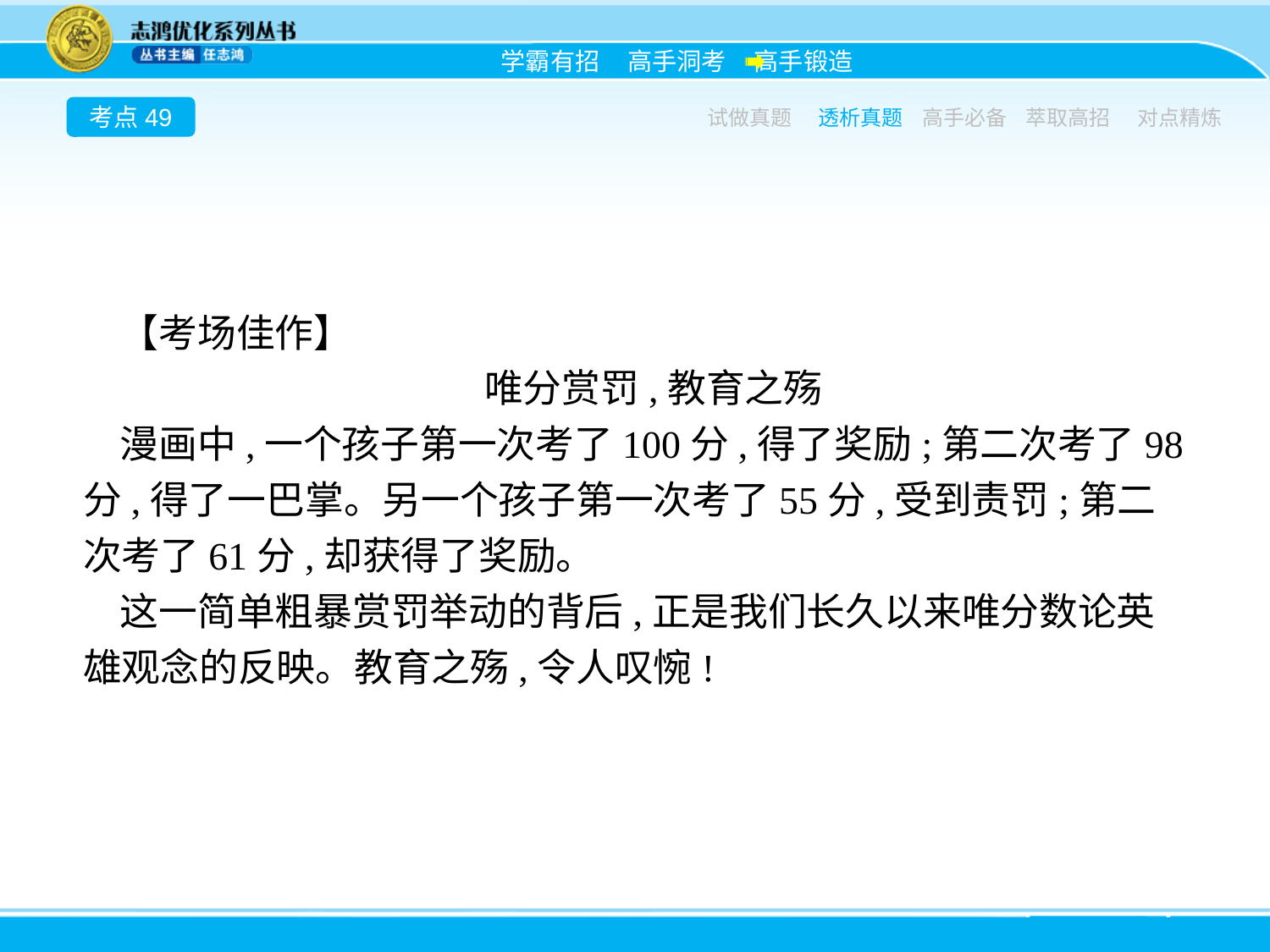

考点49
试做真题
透析真题
高手必备
萃取高招
对点精炼
【考场佳作】
唯分赏罚,教育之殇
漫画中,一个孩子第一次考了100分,得了奖励;第二次考了98分,得了一巴掌。另一个孩子第一次考了55分,受到责罚;第二次考了61分,却获得了奖励。
这一简单粗暴赏罚举动的背后,正是我们长久以来唯分数论英雄观念的反映。教育之殇,令人叹惋!